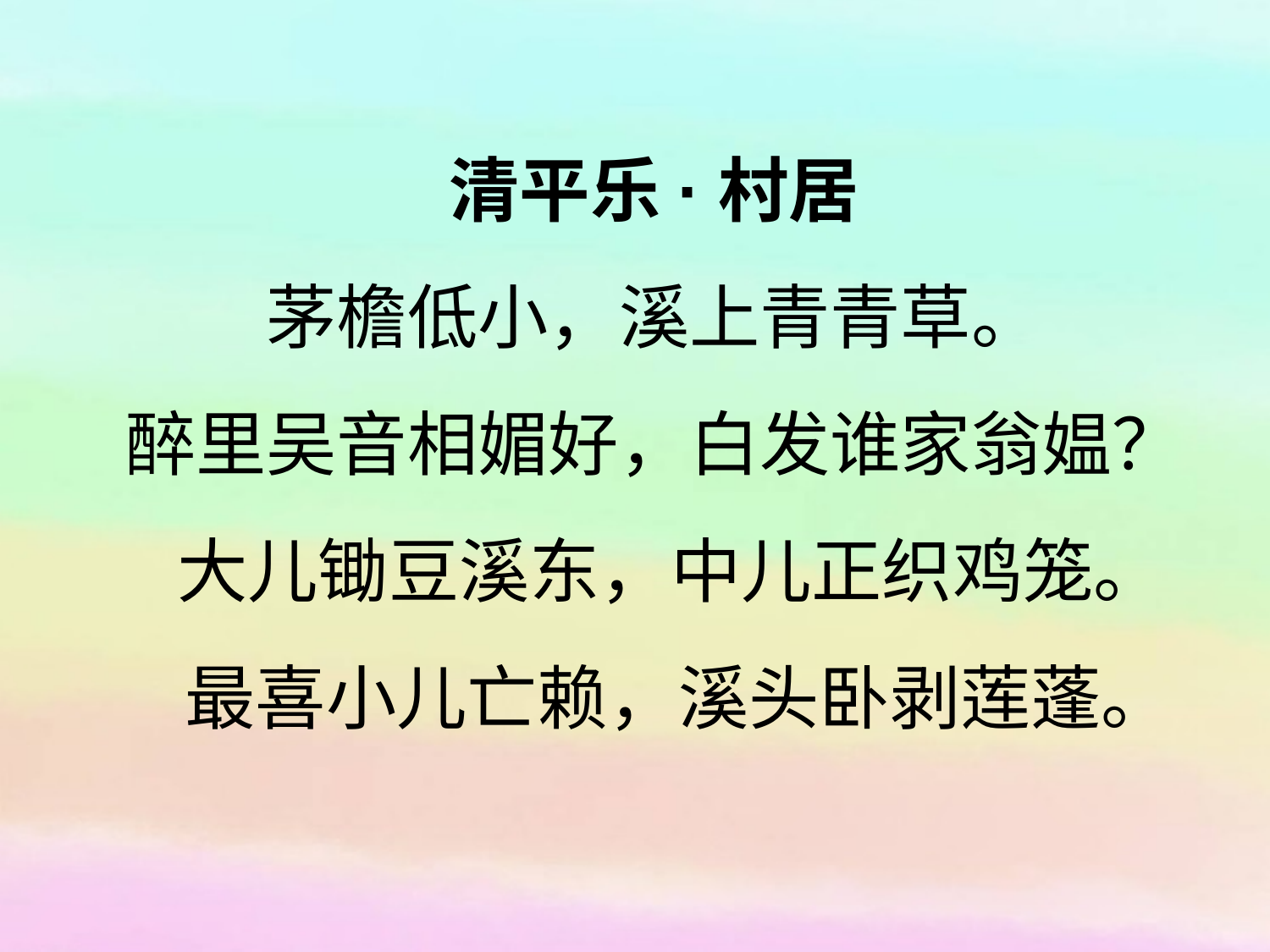

清平乐·村居
茅檐低小，溪上青青草。
醉里吴音相媚好，白发谁家翁媪？
 大儿锄豆溪东，中儿正织鸡笼。
  最喜小儿亡赖，溪头卧剥莲蓬。